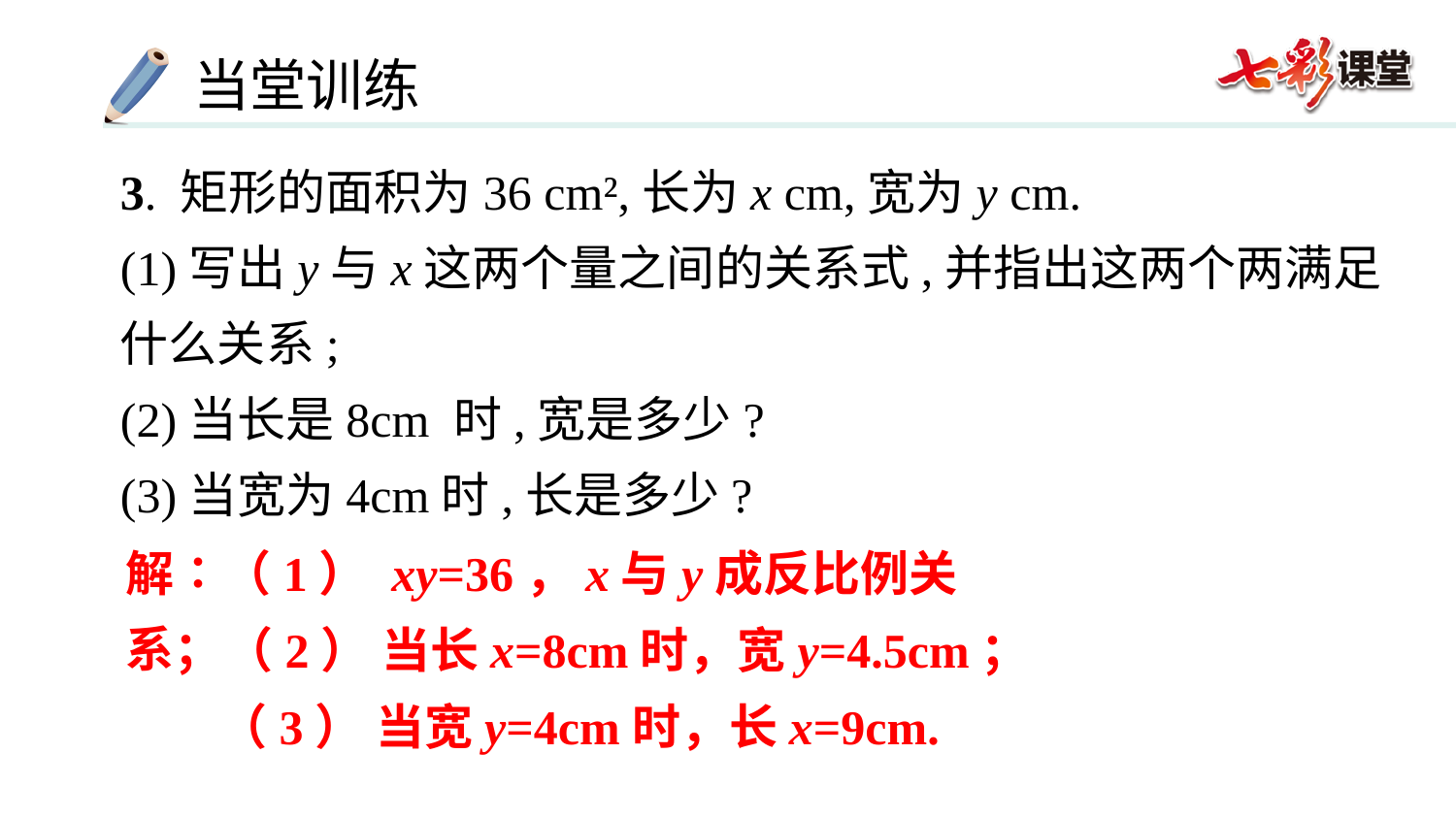

3. 矩形的面积为36 cm²,长为x cm,宽为y cm.
(1)写出y与x这两个量之间的关系式,并指出这两个两满足什么关系;
(2)当长是8cm 时,宽是多少?
(3)当宽为4cm时,长是多少?
解∶（1） xy=36，x与y成反比例关系；
（2） 当长x=8cm时，宽y=4.5cm；
（3） 当宽y=4cm时，长x=9cm.